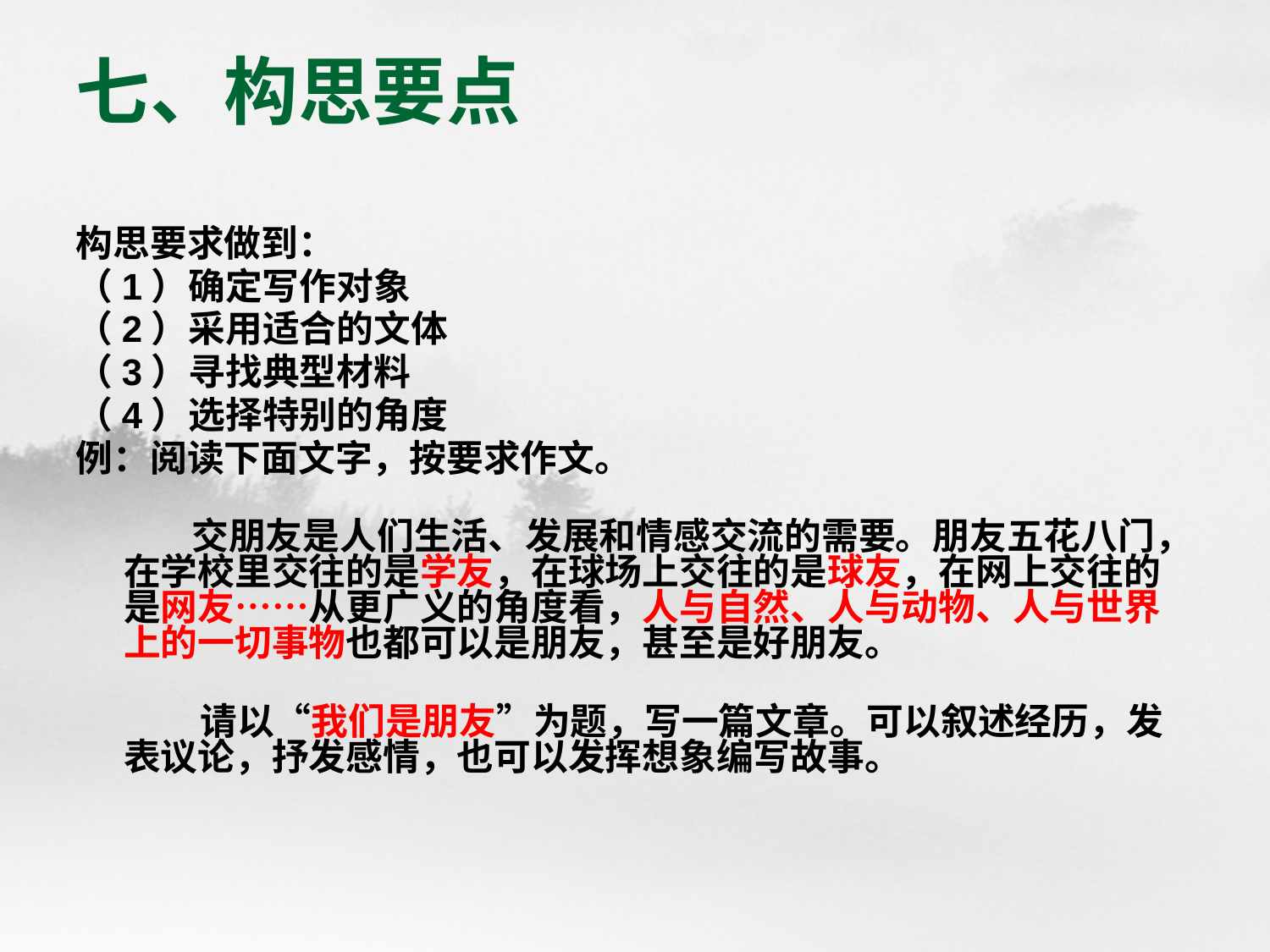

# 七、构思要点
构思要求做到：
（1）确定写作对象
（2）采用适合的文体
（3）寻找典型材料
（4）选择特别的角度
例：阅读下面文字，按要求作文。
       交朋友是人们生活、发展和情感交流的需要。朋友五花八门，在学校里交往的是学友，在球场上交往的是球友，在网上交往的是网友……从更广义的角度看，人与自然、人与动物、人与世界上的一切事物也都可以是朋友，甚至是好朋友。
        请以“我们是朋友”为题，写一篇文章。可以叙述经历，发表议论，抒发感情，也可以发挥想象编写故事。